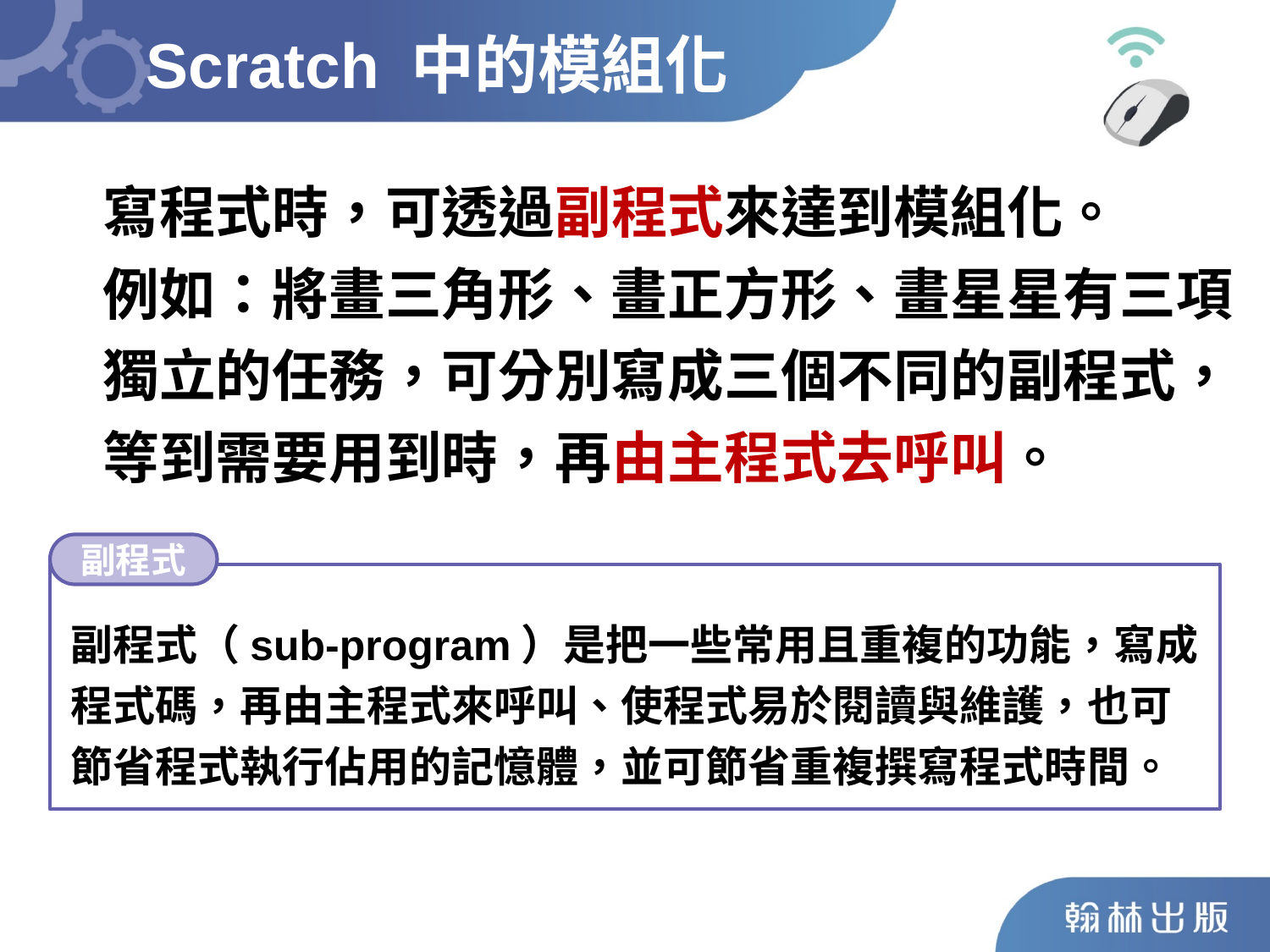

Scratch 中的模組化
寫程式時，可透過副程式來達到模組化。
例如：將畫三角形、畫正方形、畫星星有三項
獨立的任務，可分別寫成三個不同的副程式，
等到需要用到時，再由主程式去呼叫。
副程式

副程式（sub-program）是把一些常用且重複的功能，寫成程式碼，再由主程式來呼叫、使程式易於閱讀與維護，也可節省程式執行佔用的記憶體，並可節省重複撰寫程式時間。